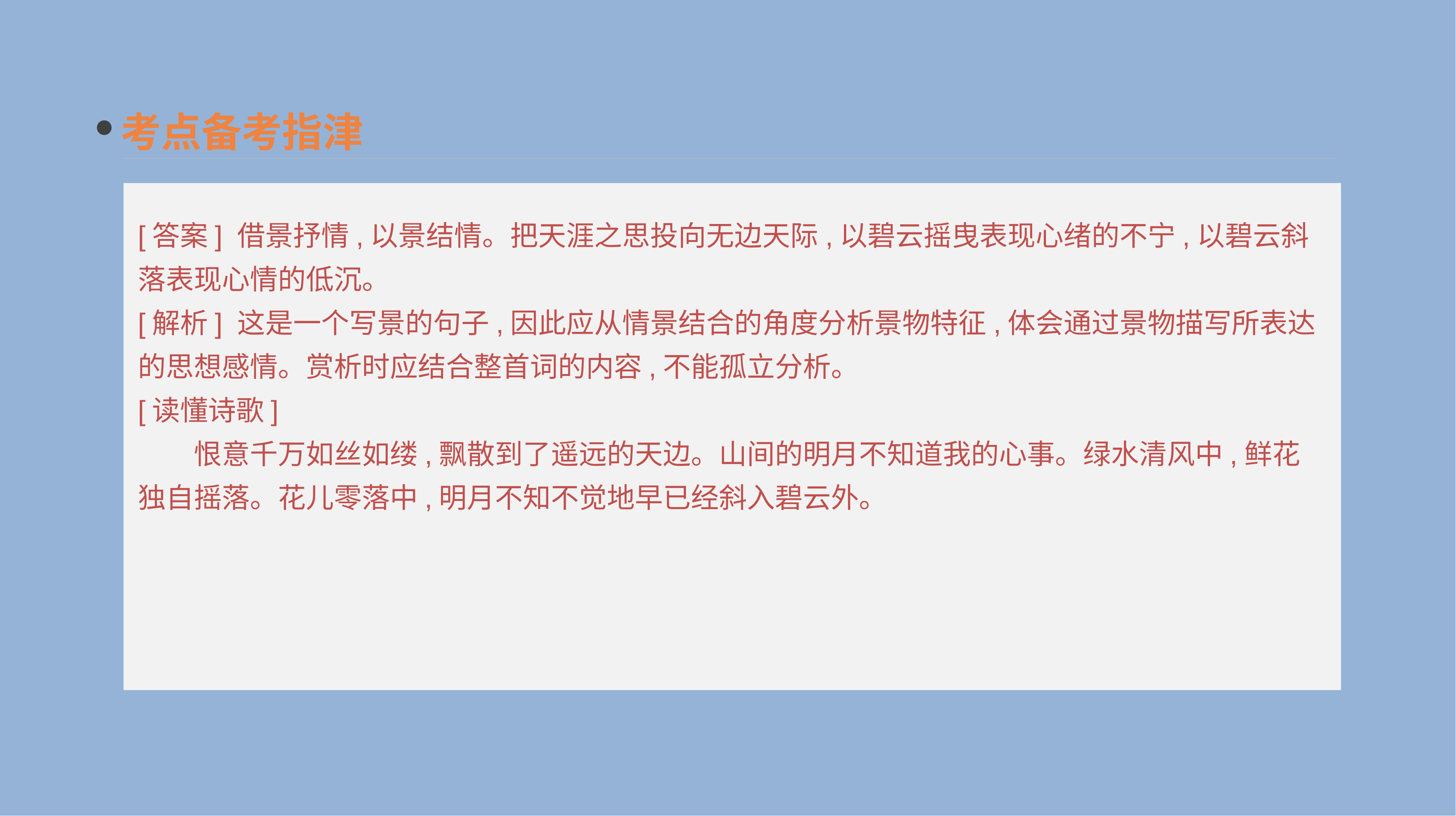

考点备考指津

[答案] 借景抒情,以景结情。把天涯之思投向无边天际,以碧云摇曳表现心绪的不宁,以碧云斜落表现心情的低沉。
[解析] 这是一个写景的句子,因此应从情景结合的角度分析景物特征,体会通过景物描写所表达的思想感情。赏析时应结合整首词的内容,不能孤立分析。
[读懂诗歌]
　　恨意千万如丝如缕,飘散到了遥远的天边。山间的明月不知道我的心事。绿水清风中,鲜花独自摇落。花儿零落中,明月不知不觉地早已经斜入碧云外。